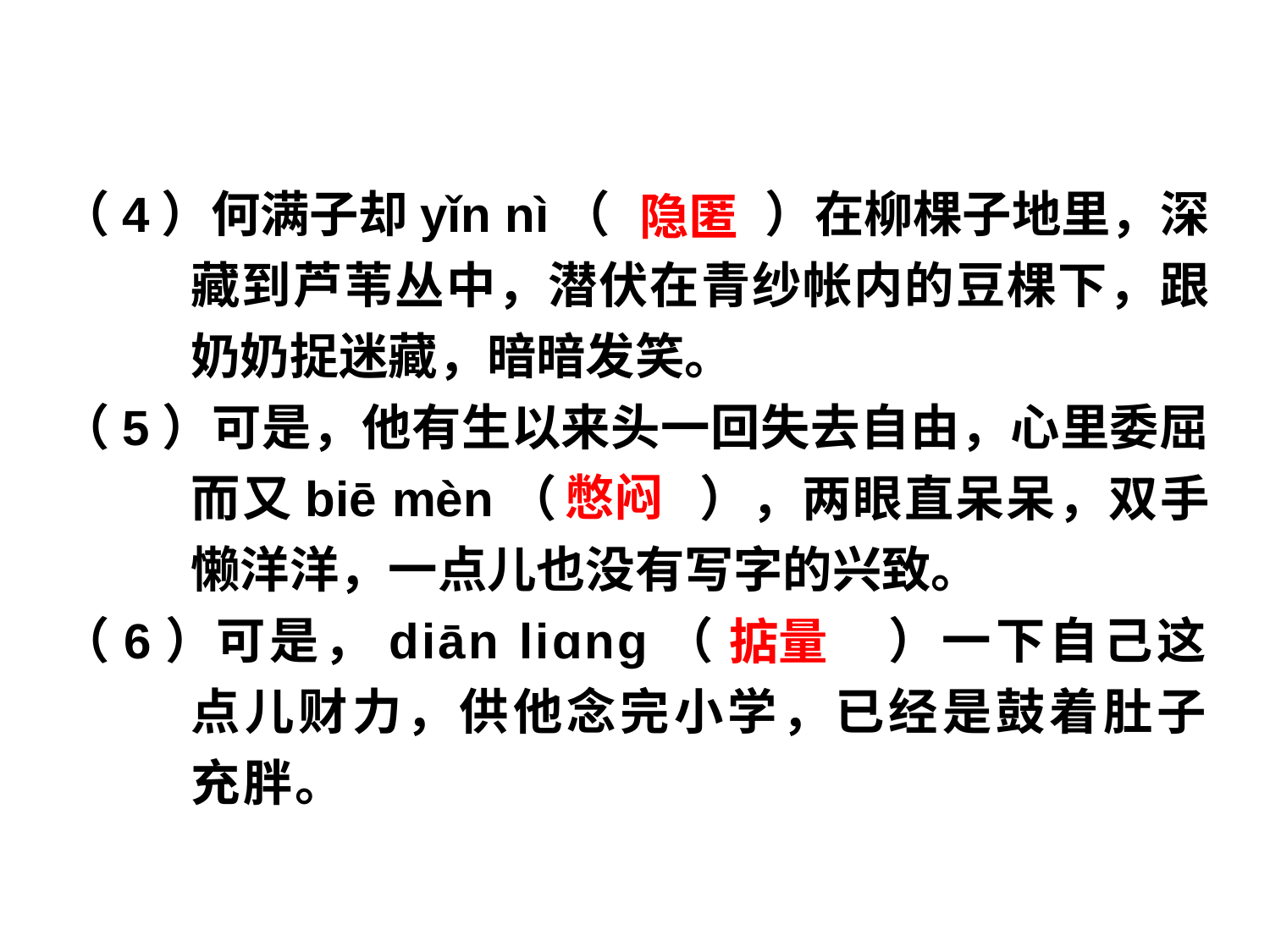

（4）何满子却yǐn nì（　     　）在柳棵子地里，深藏到芦苇丛中，潜伏在青纱帐内的豆棵下，跟奶奶捉迷藏，暗暗发笑。
（5）可是，他有生以来头一回失去自由，心里委屈而又biē mèn（　   　），两眼直呆呆，双手懒洋洋，一点儿也没有写字的兴致。
（6）可是，diān liɑng（　    　）一下自己这点儿财力，供他念完小学，已经是鼓着肚子充胖。
隐匿
憋闷
掂量